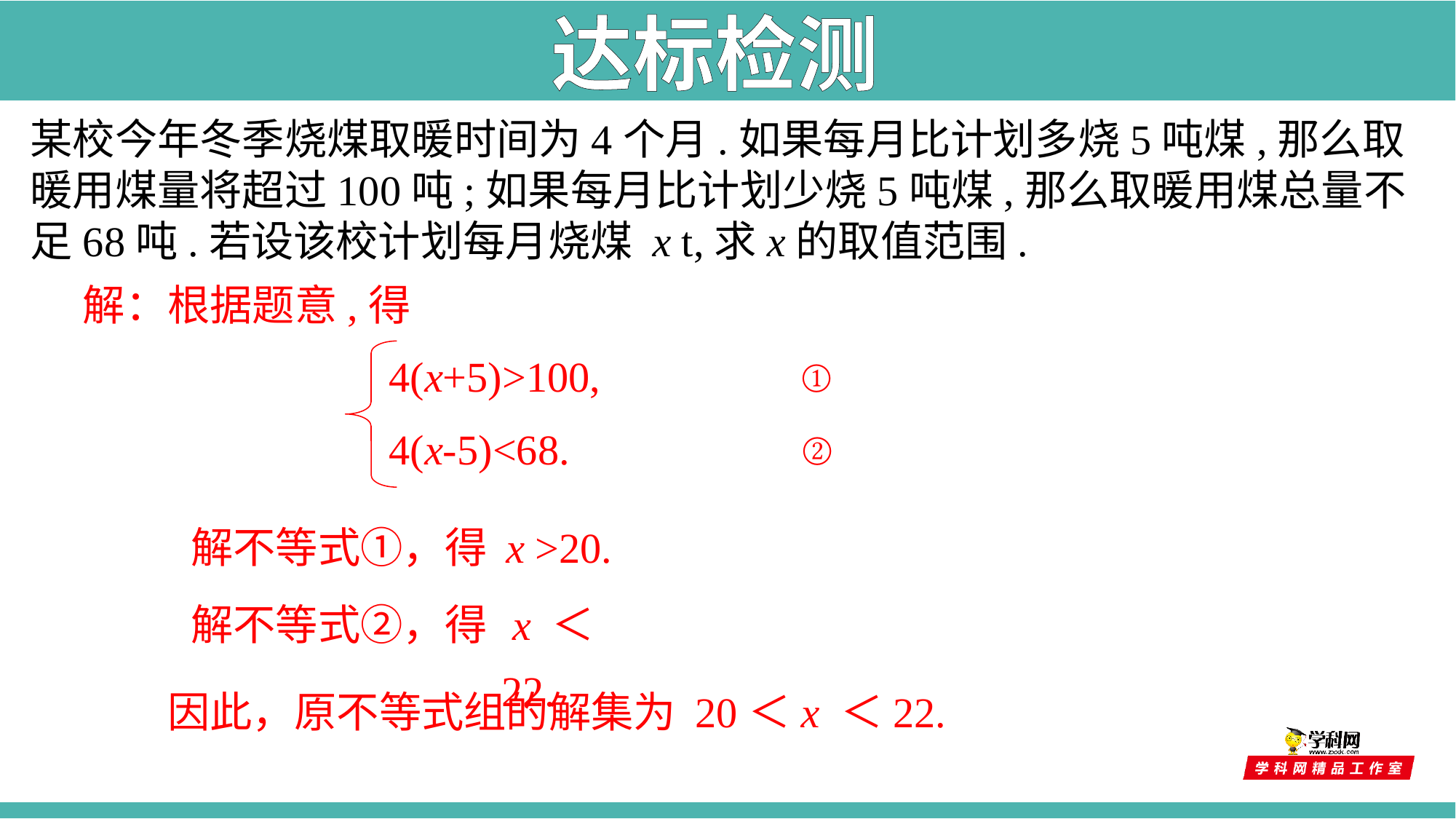

达标检测
某校今年冬季烧煤取暖时间为4个月.如果每月比计划多烧5吨煤,那么取暖用煤量将超过100吨;如果每月比计划少烧5吨煤,那么取暖用煤总量不足68吨.若设该校计划每月烧煤 x t,求x的取值范围.
解：根据题意,得
                             4(x+5)>100,                   ①
                             4(x-5)<68.                      ②

解不等式①，得
x >20.
解不等式②，得
 x ＜22.
因此，原不等式组的解集为 20＜x ＜22.